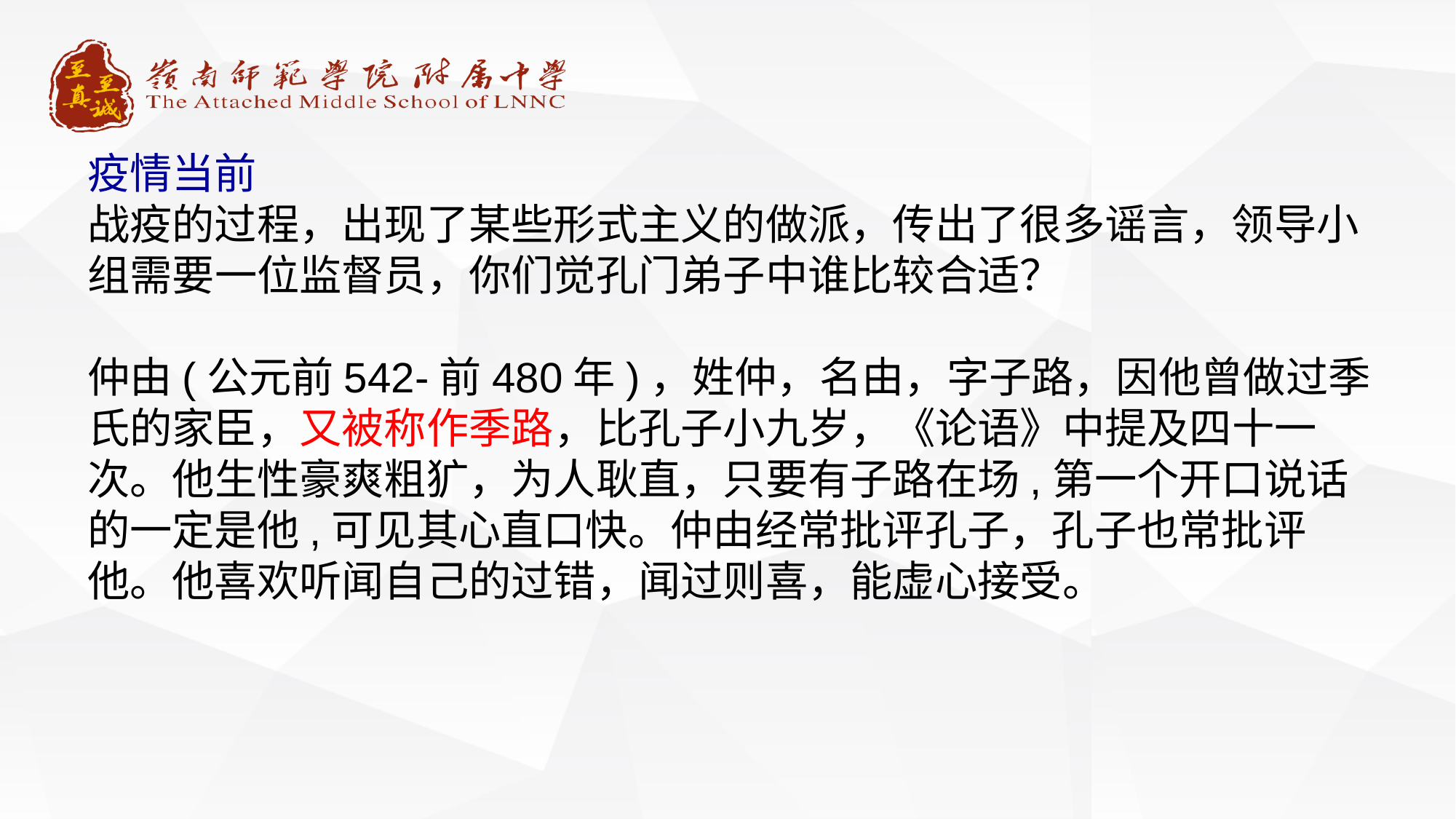

疫情当前
战疫的过程，出现了某些形式主义的做派，传出了很多谣言，领导小组需要一位监督员，你们觉孔门弟子中谁比较合适？

仲由(公元前542-前480年)，姓仲，名由，字子路，因他曾做过季氏的家臣，又被称作季路，比孔子小九岁，《论语》中提及四十一次。他生性豪爽粗犷，为人耿直，只要有子路在场,第一个开口说话的一定是他,可见其心直口快。仲由经常批评孔子，孔子也常批评他。他喜欢听闻自己的过错，闻过则喜，能虚心接受。